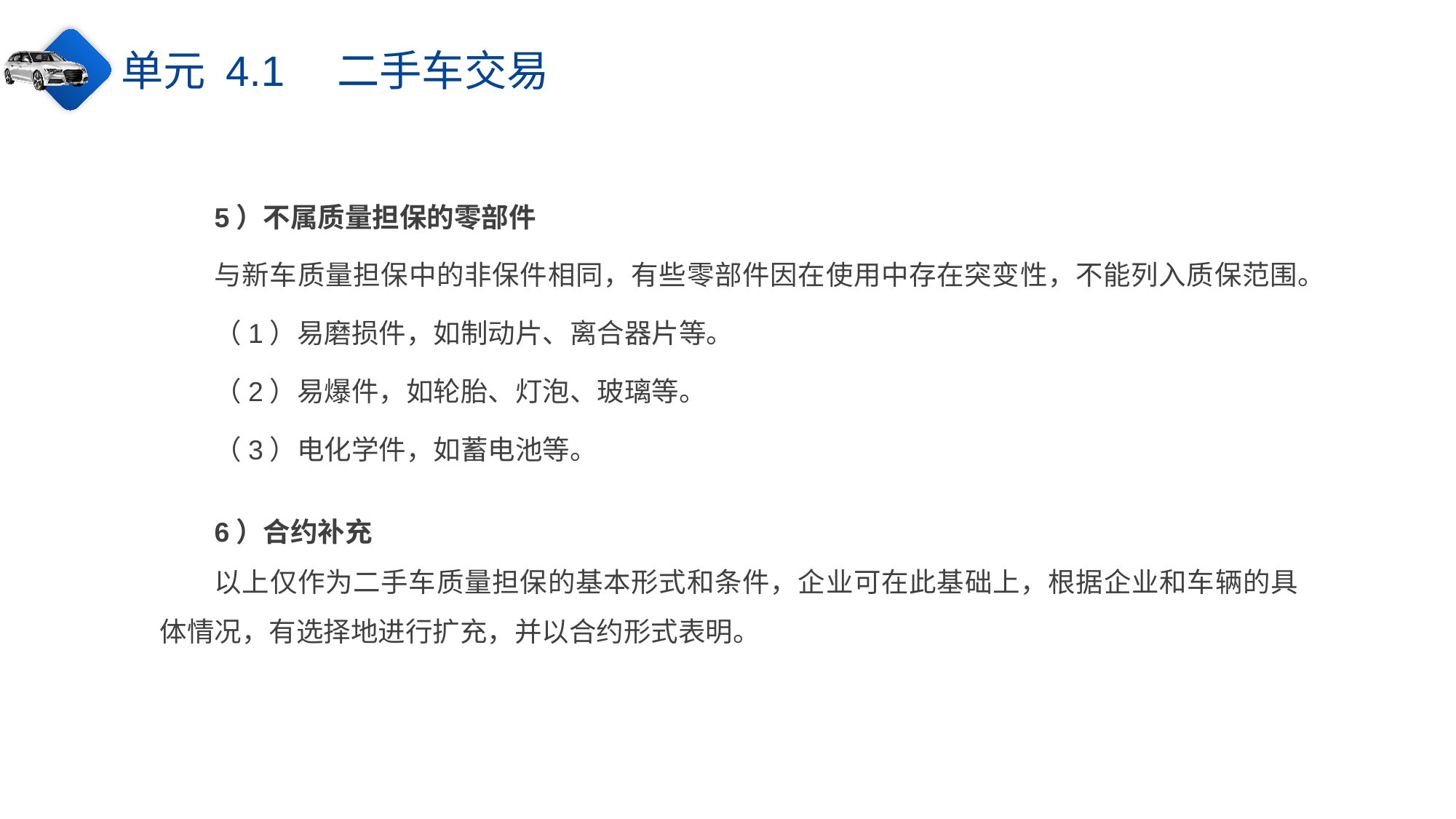

单元 4.1　二手车交易
5）不属质量担保的零部件
与新车质量担保中的非保件相同，有些零部件因在使用中存在突变性，不能列入质保范围。
（1）易磨损件，如制动片、离合器片等。
（2）易爆件，如轮胎、灯泡、玻璃等。
（3）电化学件，如蓄电池等。
6）合约补充
以上仅作为二手车质量担保的基本形式和条件，企业可在此基础上，根据企业和车辆的具体情况，有选择地进行扩充，并以合约形式表明。